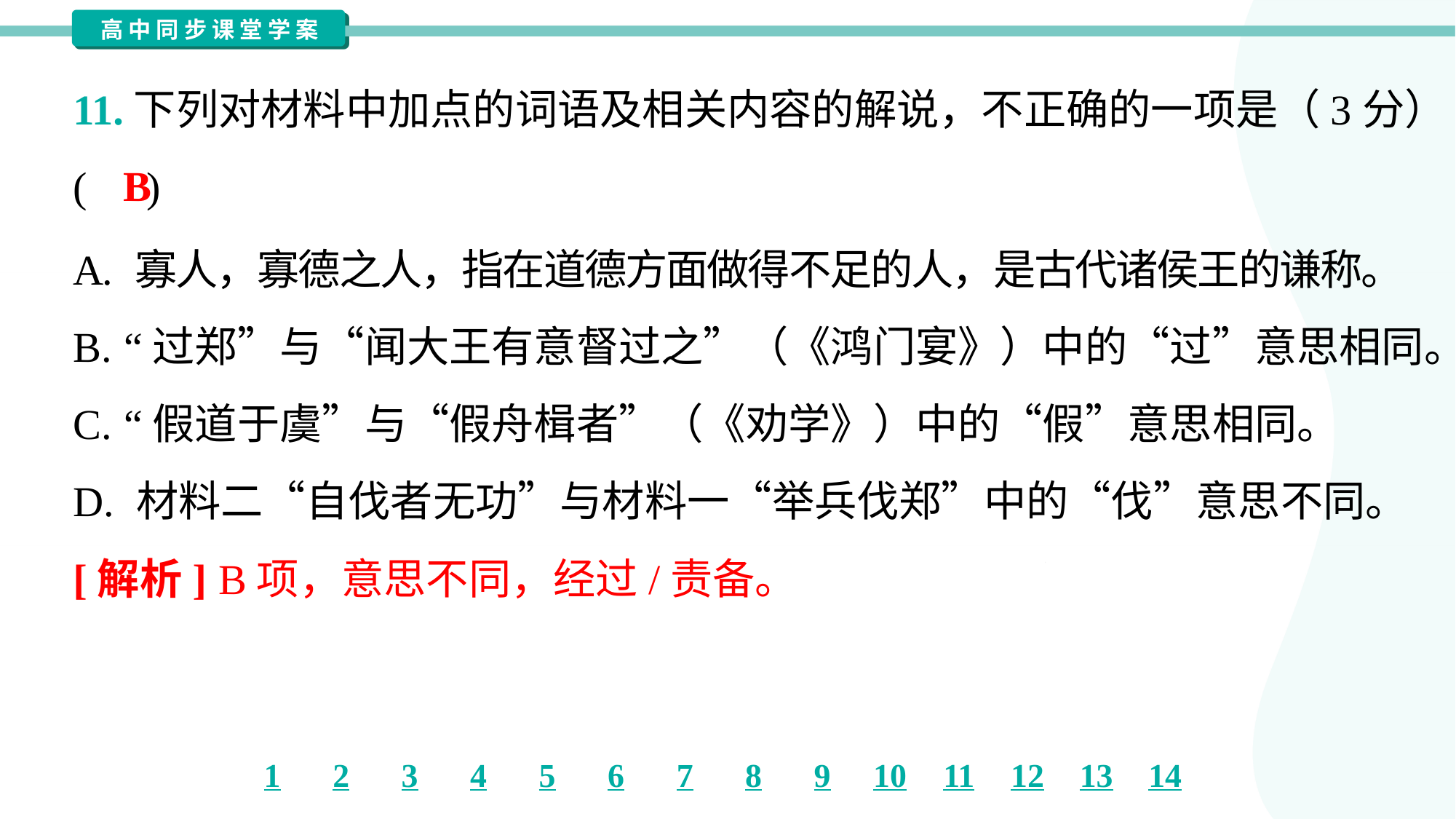

11.下列对材料中加点的词语及相关内容的解说，不正确的一项是（3分）
(     )
B
A. 寡人，寡德之人，指在道德方面做得不足的人，是古代诸侯王的谦称。
B. “过郑”与“闻大王有意督过之”（《鸿门宴》）中的“过”意思相同。
C. “假道于虞”与“假舟楫者”（《劝学》）中的“假”意思相同。
D. 材料二“自伐者无功”与材料一“举兵伐郑”中的“伐”意思不同。
[解析] B项，意思不同，经过/责备。